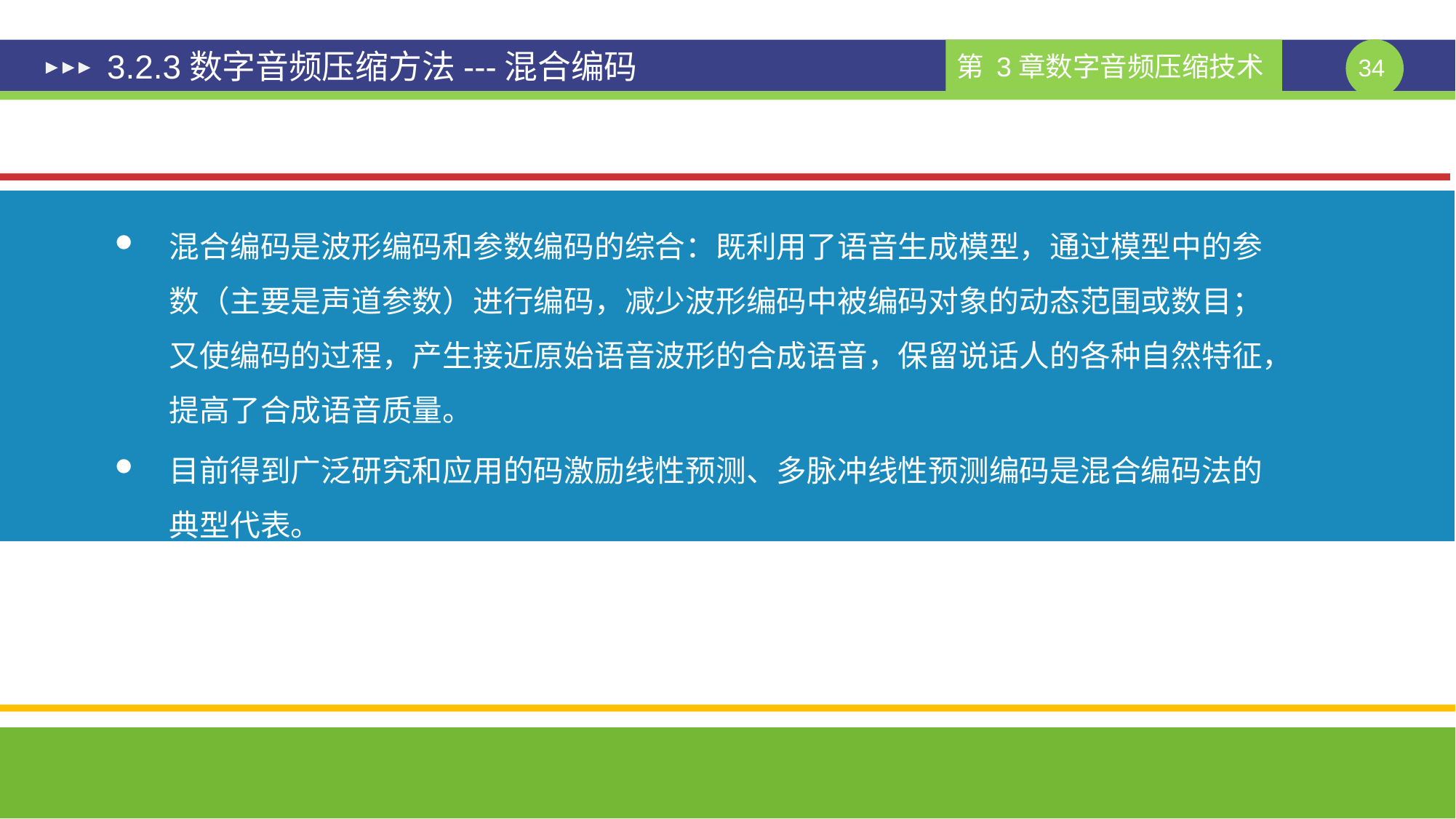

# 3.2.3数字音频压缩方法---混合编码

混合编码是波形编码和参数编码的综合：既利用了语音生成模型，通过模型中的参数（主要是声道参数）进行编码，减少波形编码中被编码对象的动态范围或数目；又使编码的过程，产生接近原始语音波形的合成语音，保留说话人的各种自然特征，提高了合成语音质量。
目前得到广泛研究和应用的码激励线性预测、多脉冲线性预测编码是混合编码法的典型代表。